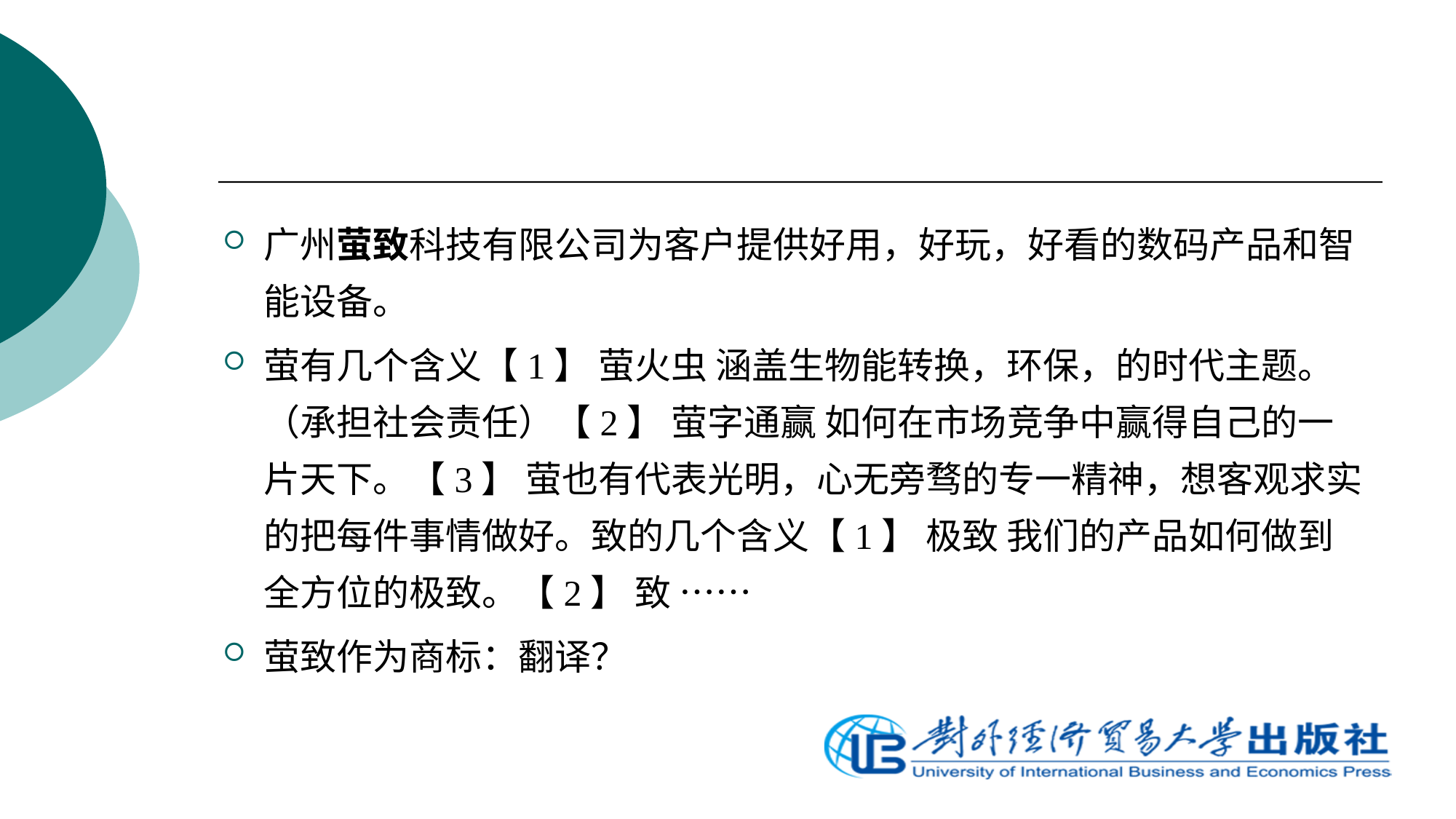

广州萤致科技有限公司为客户提供好用，好玩，好看的数码产品和智能设备。
萤有几个含义【1】 萤火虫 涵盖生物能转换，环保，的时代主题。（承担社会责任）【2】 萤字通赢 如何在市场竞争中赢得自己的一片天下。【3】 萤也有代表光明，心无旁骛的专一精神，想客观求实的把每件事情做好。致的几个含义【1】 极致 我们的产品如何做到全方位的极致。【2】 致 ……
萤致作为商标：翻译？